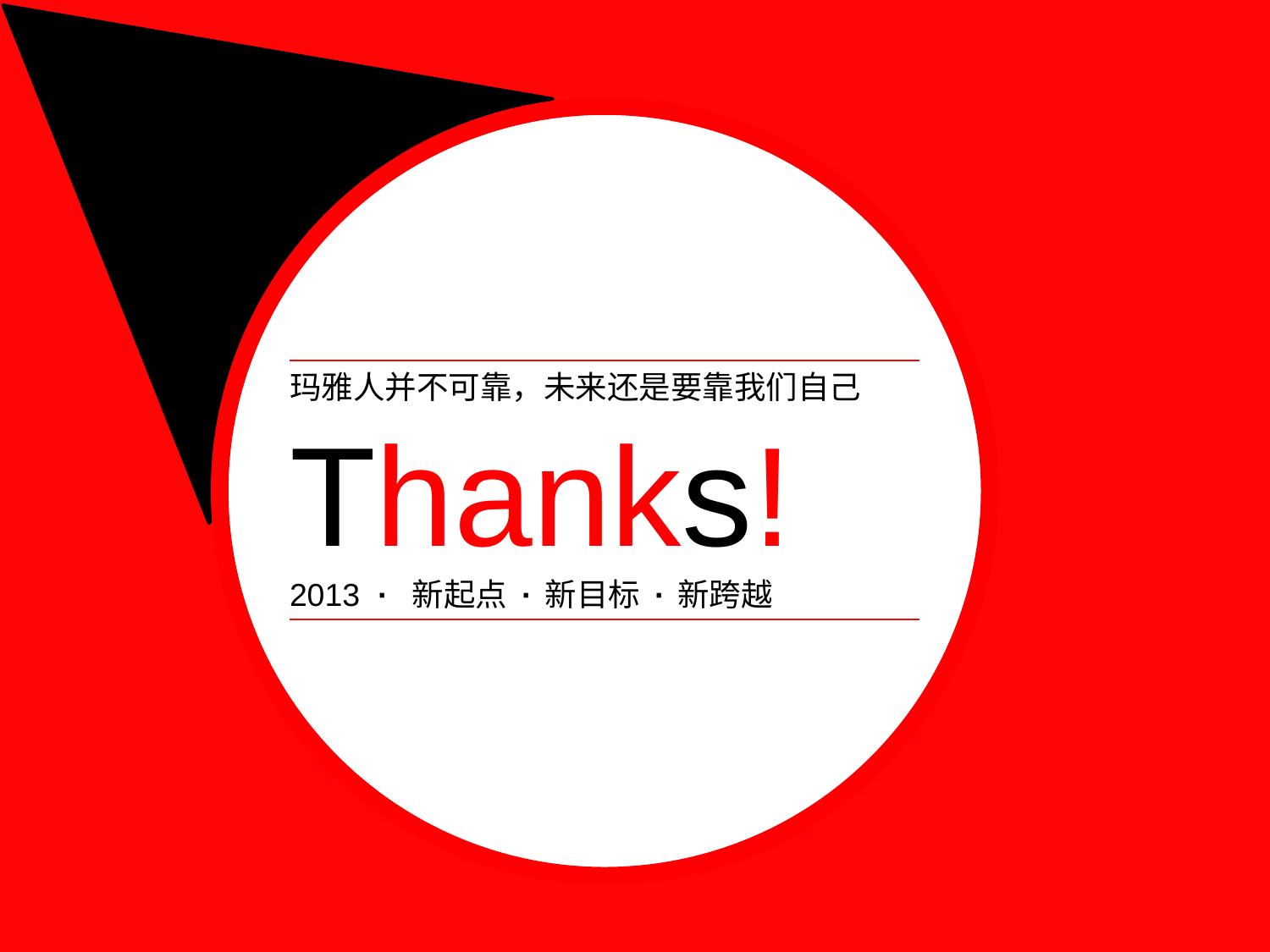

玛雅人并不可靠，未来还是要靠我们自己Thanks!
2013  ∙  新起点  ∙  新目标  ∙  新跨越